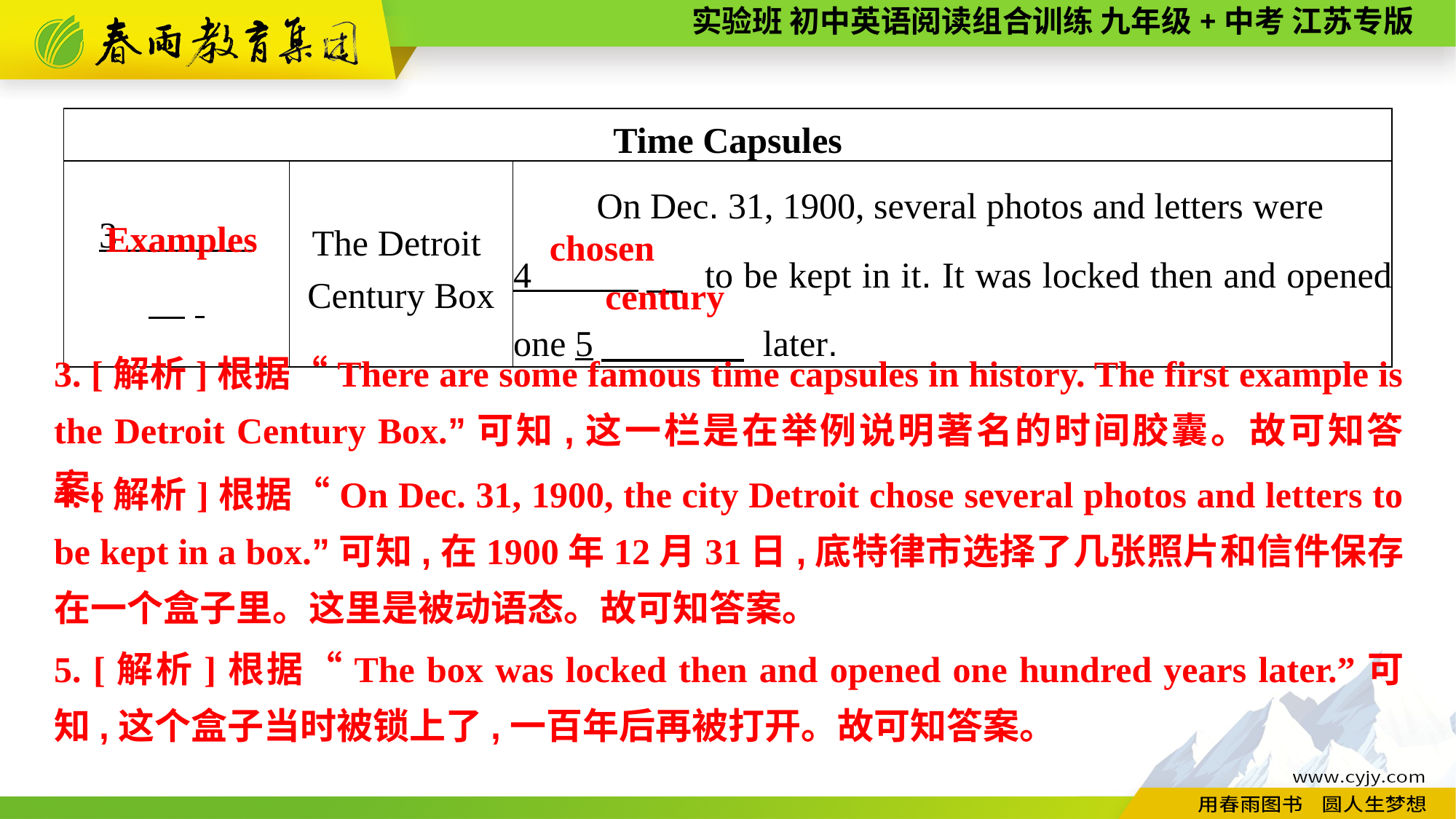

| Time Capsules |  |  |
| --- | --- | --- |
| 3 　. | The Detroit Century Box | On Dec. 31, 1900, several photos and letters were 4 　 to be kept in it. It was locked then and opened one 5　 later. |
Examples
chosen
century
3. [解析]根据“There are some famous time capsules in history. The first example is the Detroit Century Box.”可知,这一栏是在举例说明著名的时间胶囊。故可知答案。
4. [解析]根据“On Dec. 31, 1900, the city Detroit chose several photos and letters to be kept in a box.”可知,在1900年12月31日,底特律市选择了几张照片和信件保存在一个盒子里。这里是被动语态。故可知答案。
5. [解析]根据“The box was locked then and opened one hundred years later.”可知,这个盒子当时被锁上了,一百年后再被打开。故可知答案。